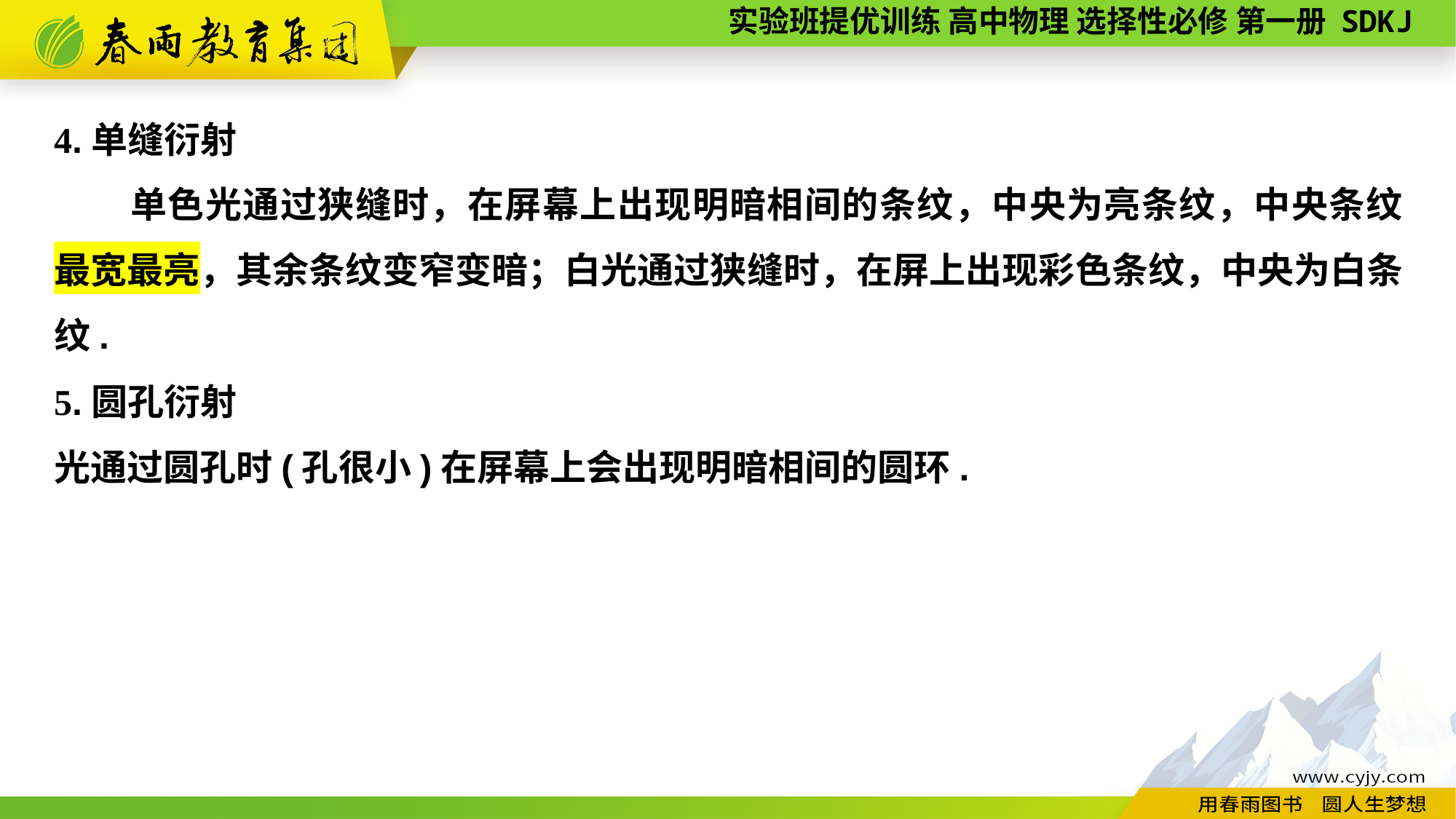

4.单缝衍射
单色光通过狭缝时，在屏幕上出现明暗相间的条纹，中央为亮条纹，中央条纹最宽最亮，其余条纹变窄变暗；白光通过狭缝时，在屏上出现彩色条纹，中央为白条纹.
5.圆孔衍射
光通过圆孔时(孔很小)在屏幕上会出现明暗相间的圆环.